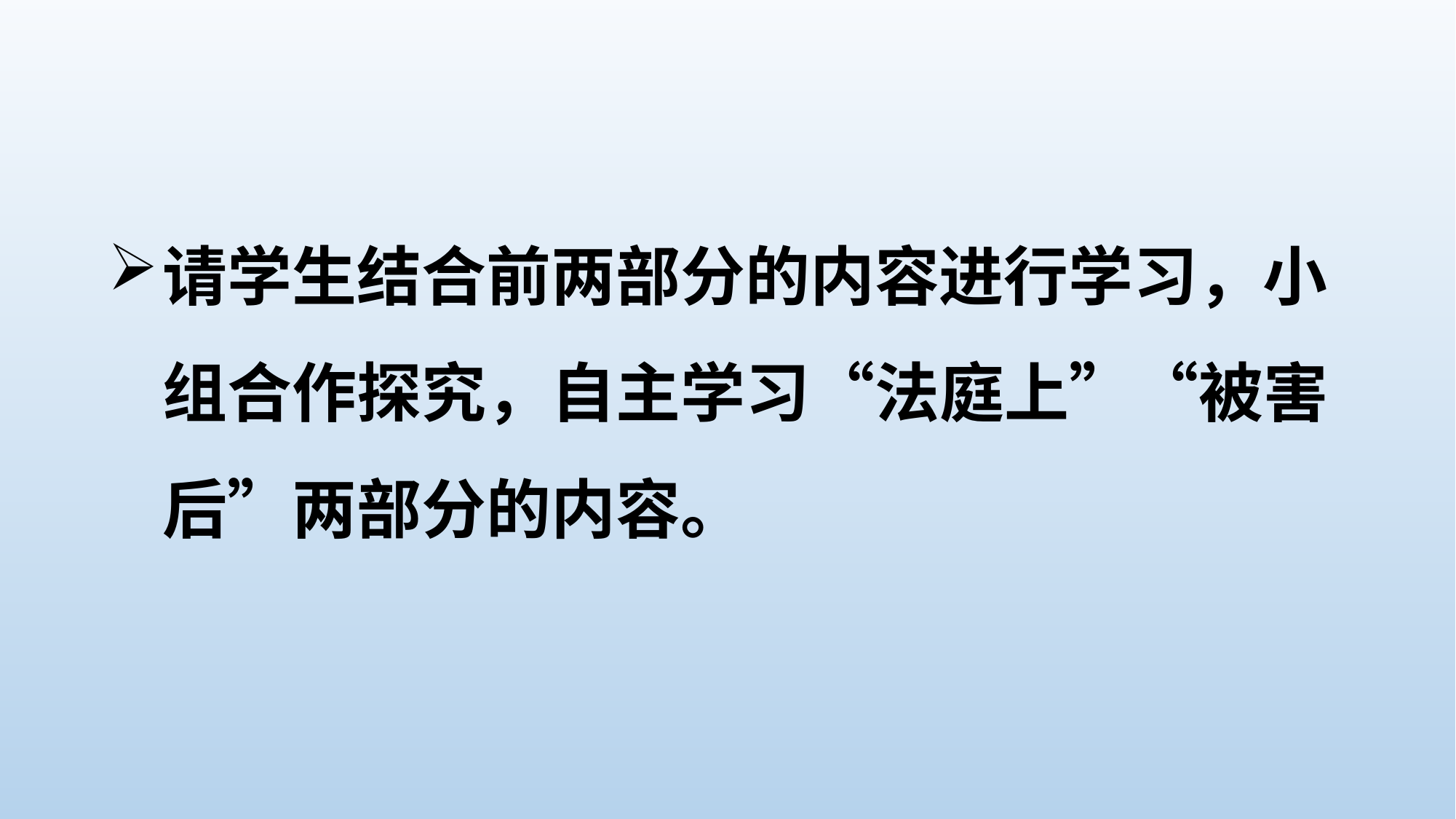

请学生结合前两部分的内容进行学习，小组合作探究，自主学习“法庭上”“被害后”两部分的内容。